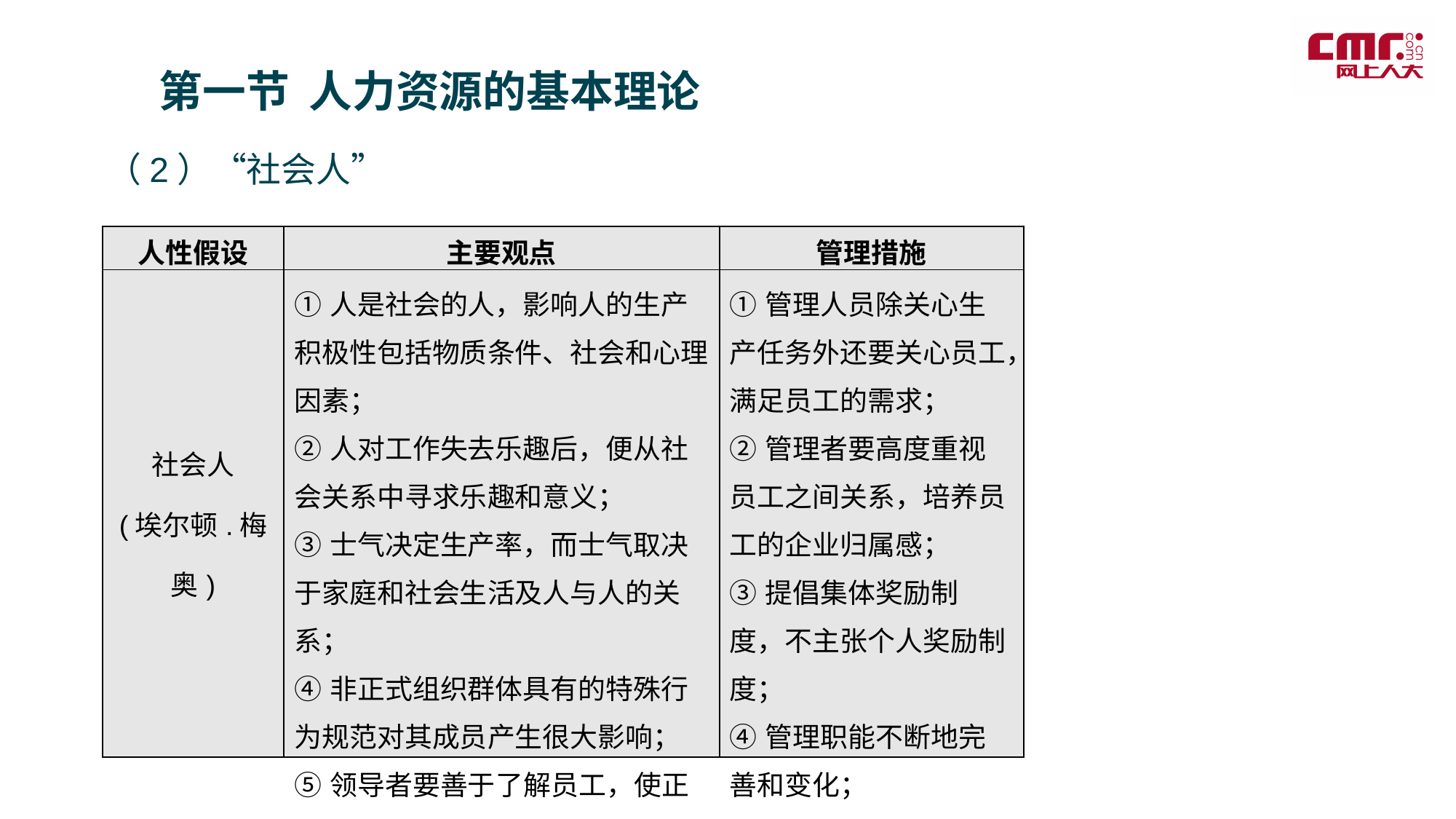

第一节  人力资源的基本理论
（2）“社会人”
| 人性假设 | 主要观点 | 管理措施 |
| --- | --- | --- |
| 社会人 (埃尔顿.梅奥) | ①人是社会的人，影响人的生产积极性包括物质条件、社会和心理因素； ②人对工作失去乐趣后，便从社会关系中寻求乐趣和意义； ③士气决定生产率，而士气取决于家庭和社会生活及人与人的关系； ④非正式组织群体具有的特殊行为规范对其成员产生很大影响； ⑤领导者要善于了解员工，使正式与非正式组织的需求取得平衡； | ①管理人员除关心生产任务外还要关心员工，满足员工的需求； ②管理者要高度重视员工之间关系，培养员工的企业归属感； ③提倡集体奖励制度，不主张个人奖励制度； ④管理职能不断地完善和变化； ⑤实施员工参与管理的新型管理方式； |